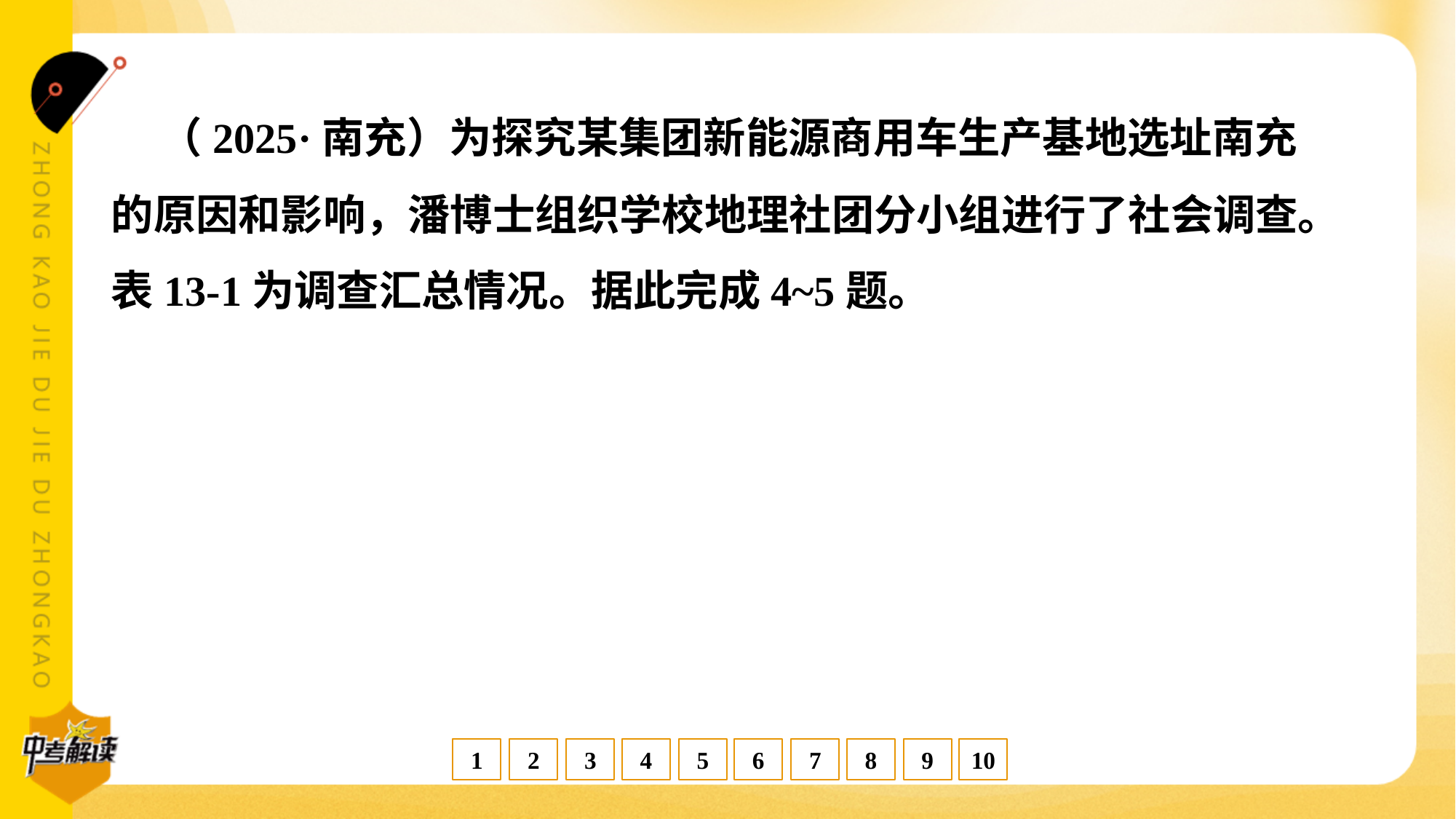

（2025·南充）为探究某集团新能源商用车生产基地选址南充
的原因和影响，潘博士组织学校地理社团分小组进行了社会调查。
表13-1为调查汇总情况。据此完成4~5题。#1